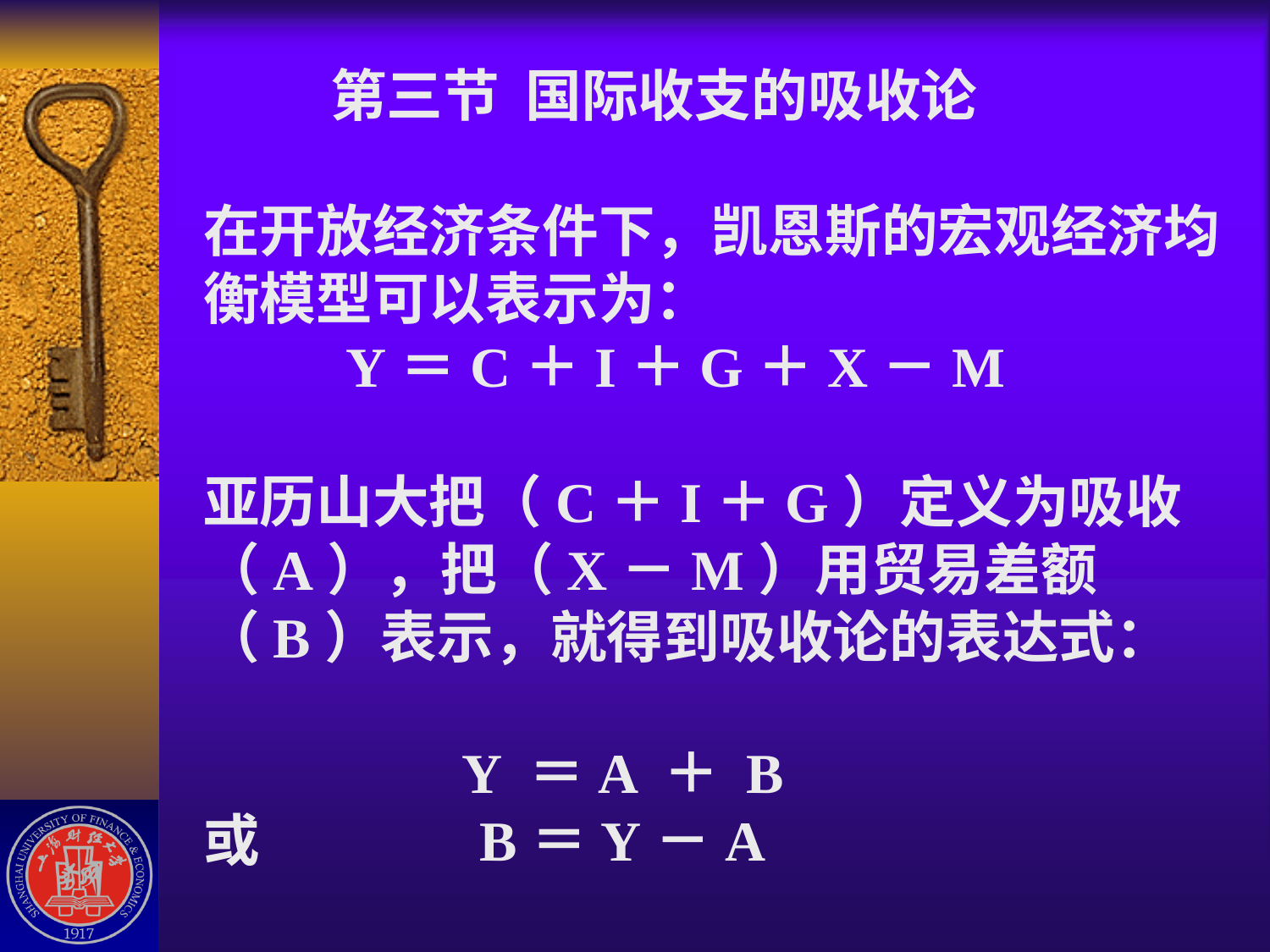

# 第三节  国际收支的吸收论 在开放经济条件下，凯恩斯的宏观经济均衡模型可以表示为： Y＝C＋I＋G＋X－M 亚历山大把（C＋I＋G）定义为吸收（A），把（X－M）用贸易差额（B）表示，就得到吸收论的表达式： Y ＝A ＋ B 或                B＝Y－A